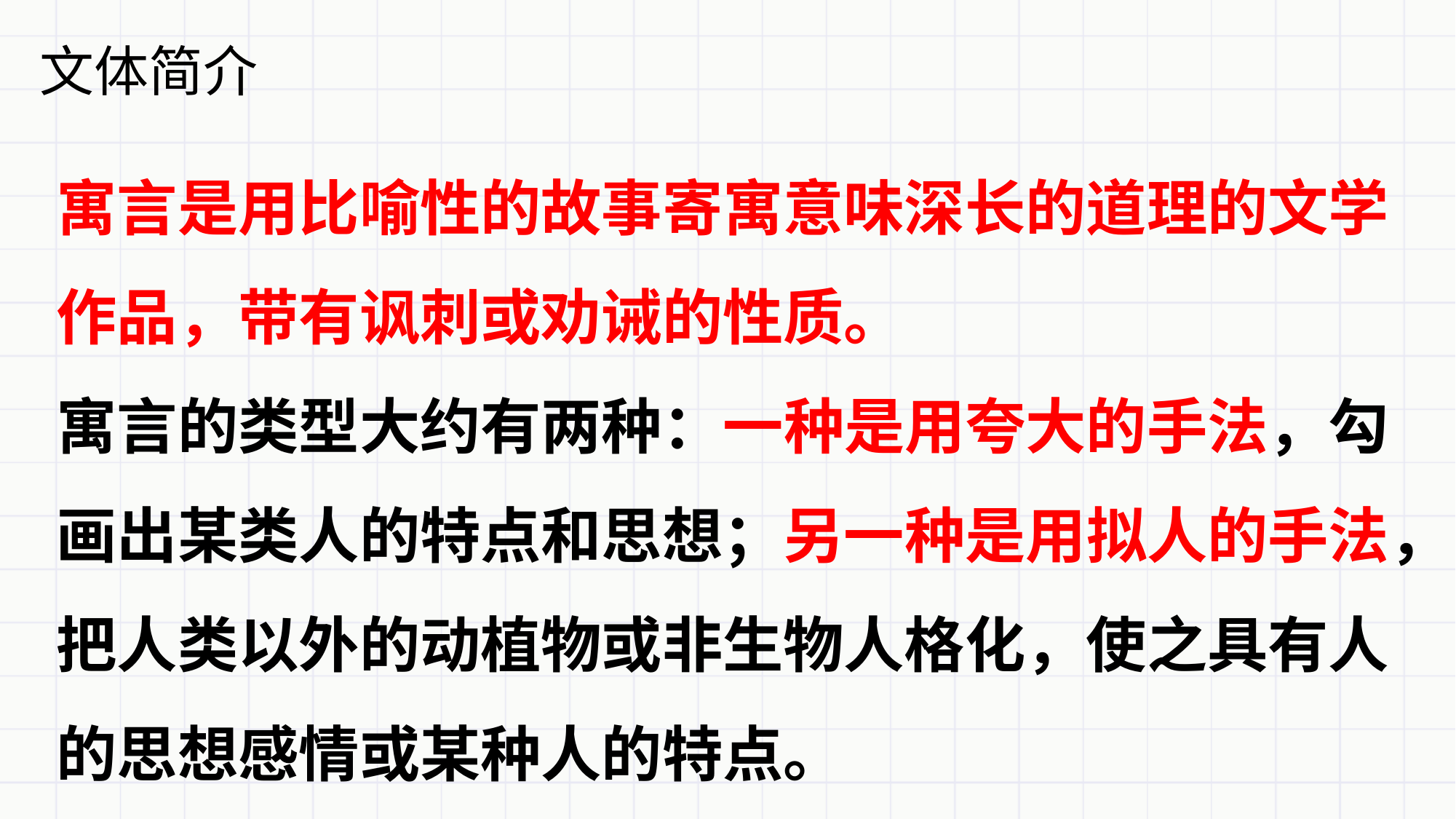

文体简介
寓言是用比喻性的故事寄寓意味深长的道理的文学作品，带有讽刺或劝诫的性质。
寓言的类型大约有两种：一种是用夸大的手法，勾画出某类人的特点和思想；另一种是用拟人的手法，把人类以外的动植物或非生物人格化，使之具有人的思想感情或某种人的特点。